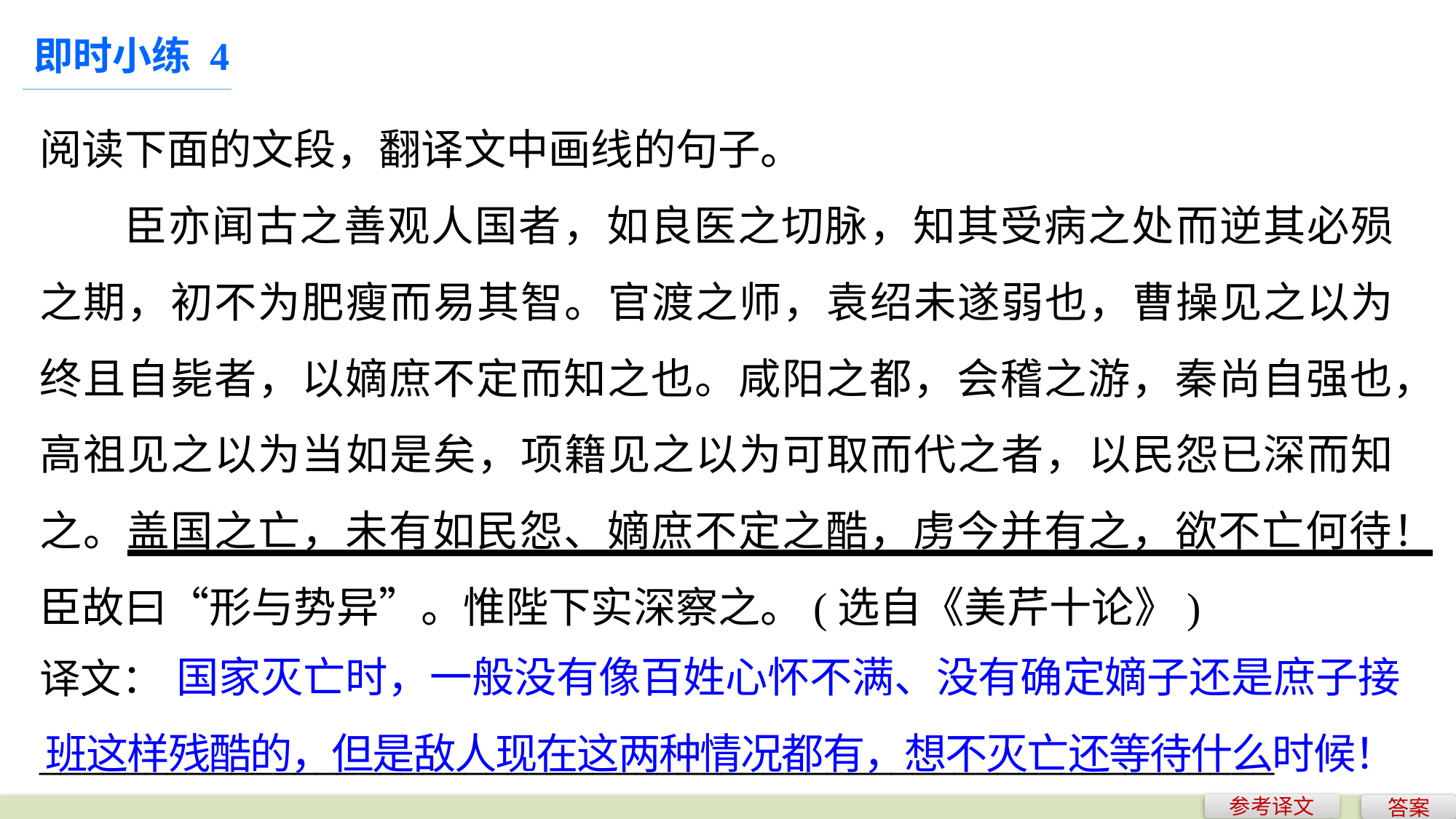

即时小练 4
阅读下面的文段，翻译文中画线的句子。
臣亦闻古之善观人国者，如良医之切脉，知其受病之处而逆其必殒之期，初不为肥瘦而易其智。官渡之师，袁绍未遂弱也，曹操见之以为终且自毙者，以嫡庶不定而知之也。咸阳之都，会稽之游，秦尚自强也，高祖见之以为当如是矣，项籍见之以为可取而代之者，以民怨已深而知之。盖国之亡，未有如民怨、嫡庶不定之酷，虏今并有之，欲不亡何待！臣故曰“形与势异”。惟陛下实深察之。(选自《美芹十论》)
	 国家灭亡时，一般没有像百姓心怀不满、没有确定嫡子还是庶子接班这样残酷的，但是敌人现在这两种情况都有，想不灭亡还等待什么时候！
译文：__________________________________________________________
________________________________________________________________
参考译文
答案